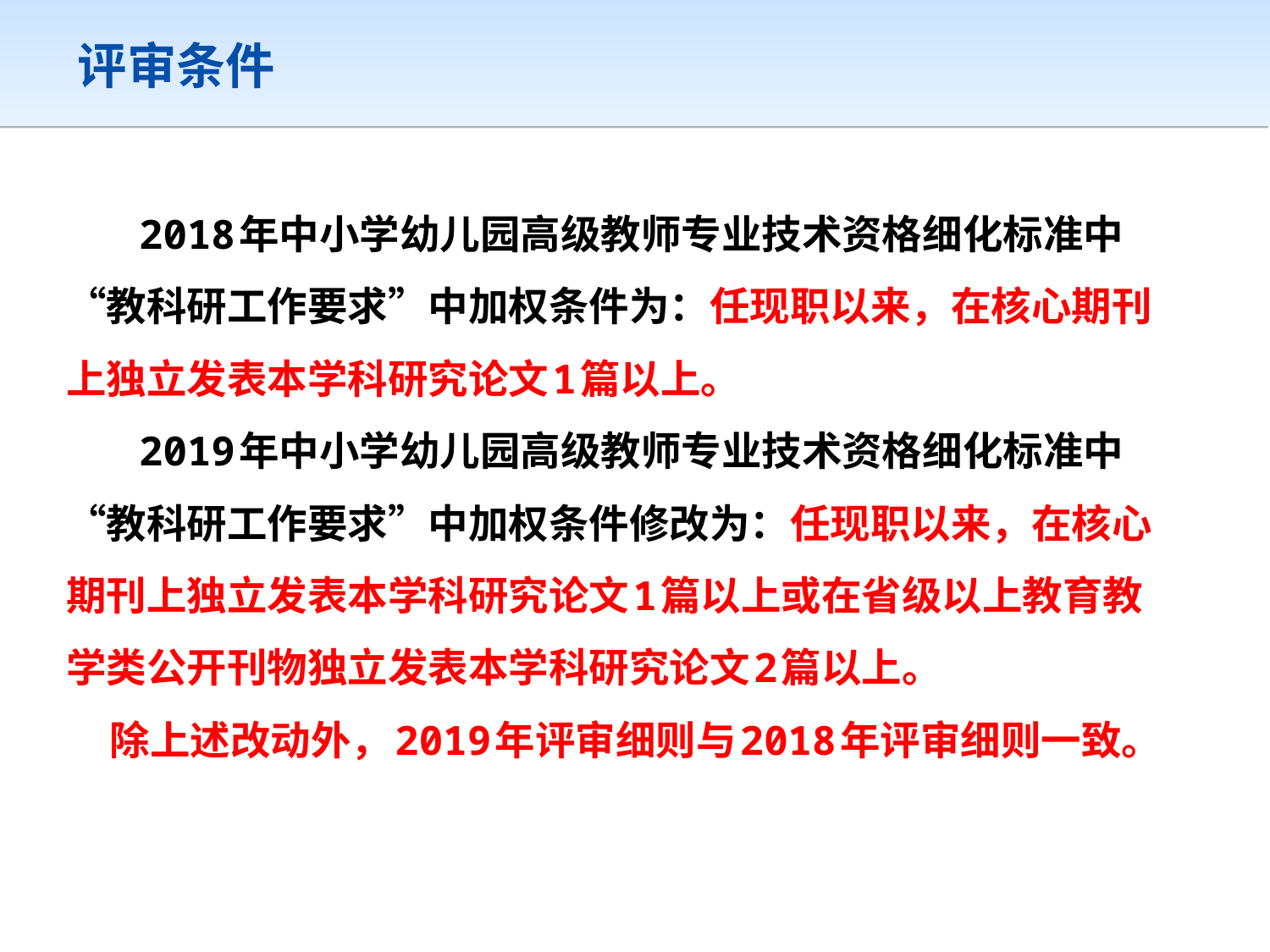

# 评审条件
    2018年中小学幼儿园高级教师专业技术资格细化标准中“教科研工作要求”中加权条件为：任现职以来，在核心期刊上独立发表本学科研究论文1篇以上。
    2019年中小学幼儿园高级教师专业技术资格细化标准中“教科研工作要求”中加权条件修改为：任现职以来，在核心期刊上独立发表本学科研究论文1篇以上或在省级以上教育教学类公开刊物独立发表本学科研究论文2篇以上。
       除上述改动外，2019年评审细则与2018年评审细则一致。